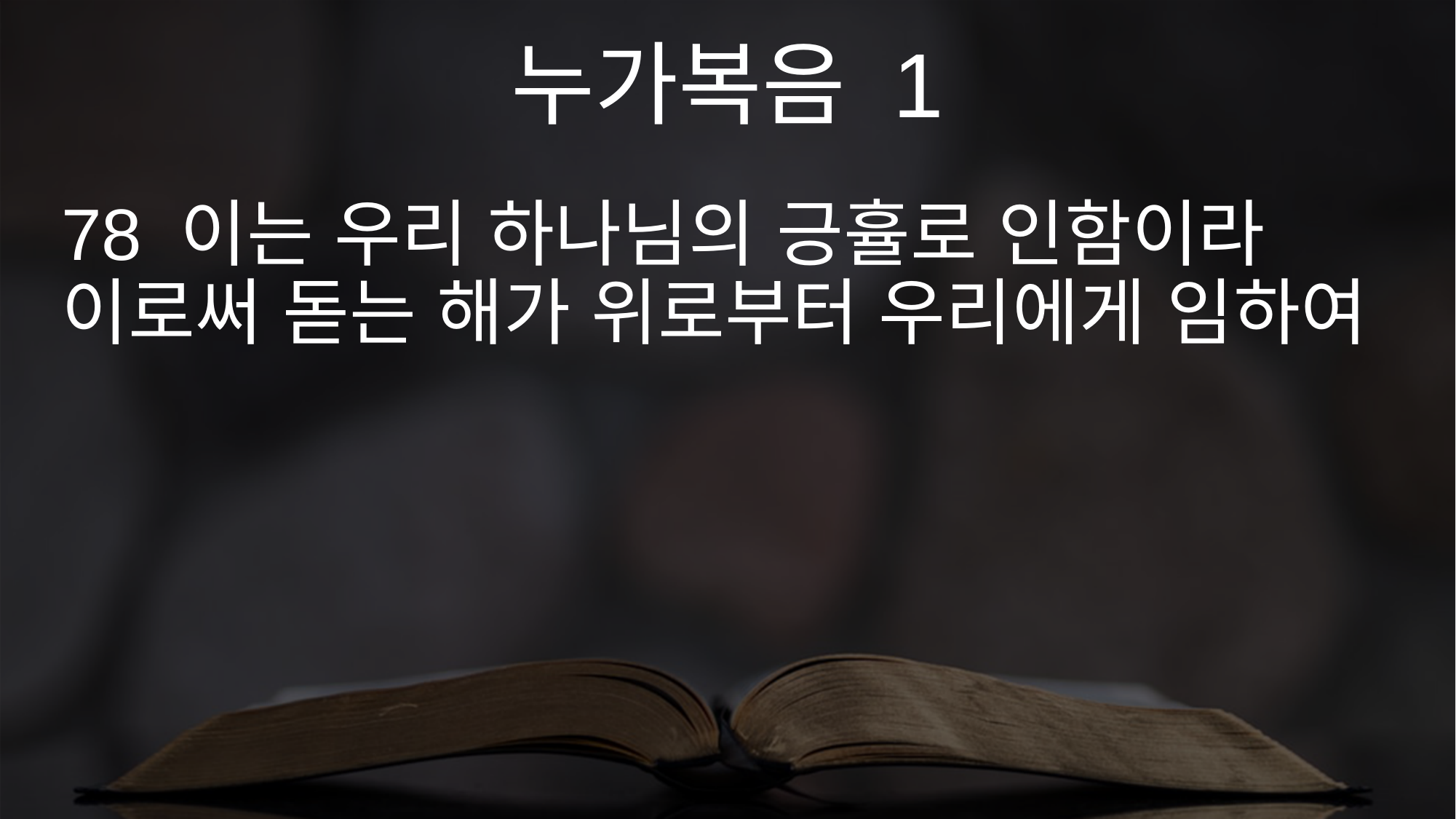

누가복음 1
78 이는 우리 하나님의 긍휼로 인함이라 이로써 돋는 해가 위로부터 우리에게 임하여